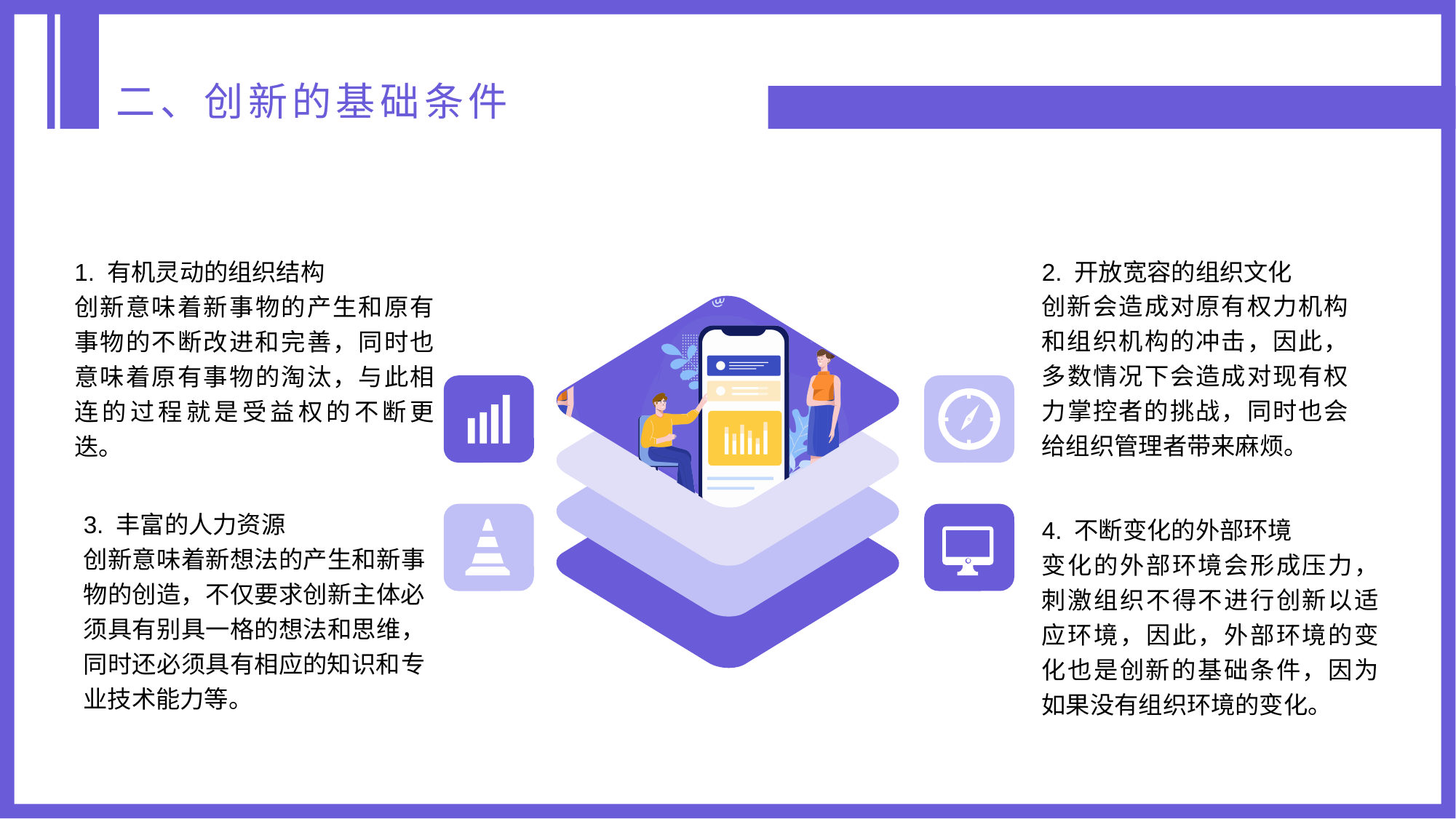

二、创新的基础条件
2. 开放宽容的组织文化
创新会造成对原有权力机构和组织机构的冲击，因此，多数情况下会造成对现有权力掌控者的挑战，同时也会给组织管理者带来麻烦。
1. 有机灵动的组织结构
创新意味着新事物的产生和原有事物的不断改进和完善，同时也意味着原有事物的淘汰，与此相连的过程就是受益权的不断更迭。

3. 丰富的人力资源
创新意味着新想法的产生和新事物的创造，不仅要求创新主体必须具有别具一格的想法和思维，同时还必须具有相应的知识和专业技术能力等。

4. 不断变化的外部环境
变化的外部环境会形成压力，刺激组织不得不进行创新以适应环境，因此，外部环境的变化也是创新的基础条件，因为如果没有组织环境的变化。